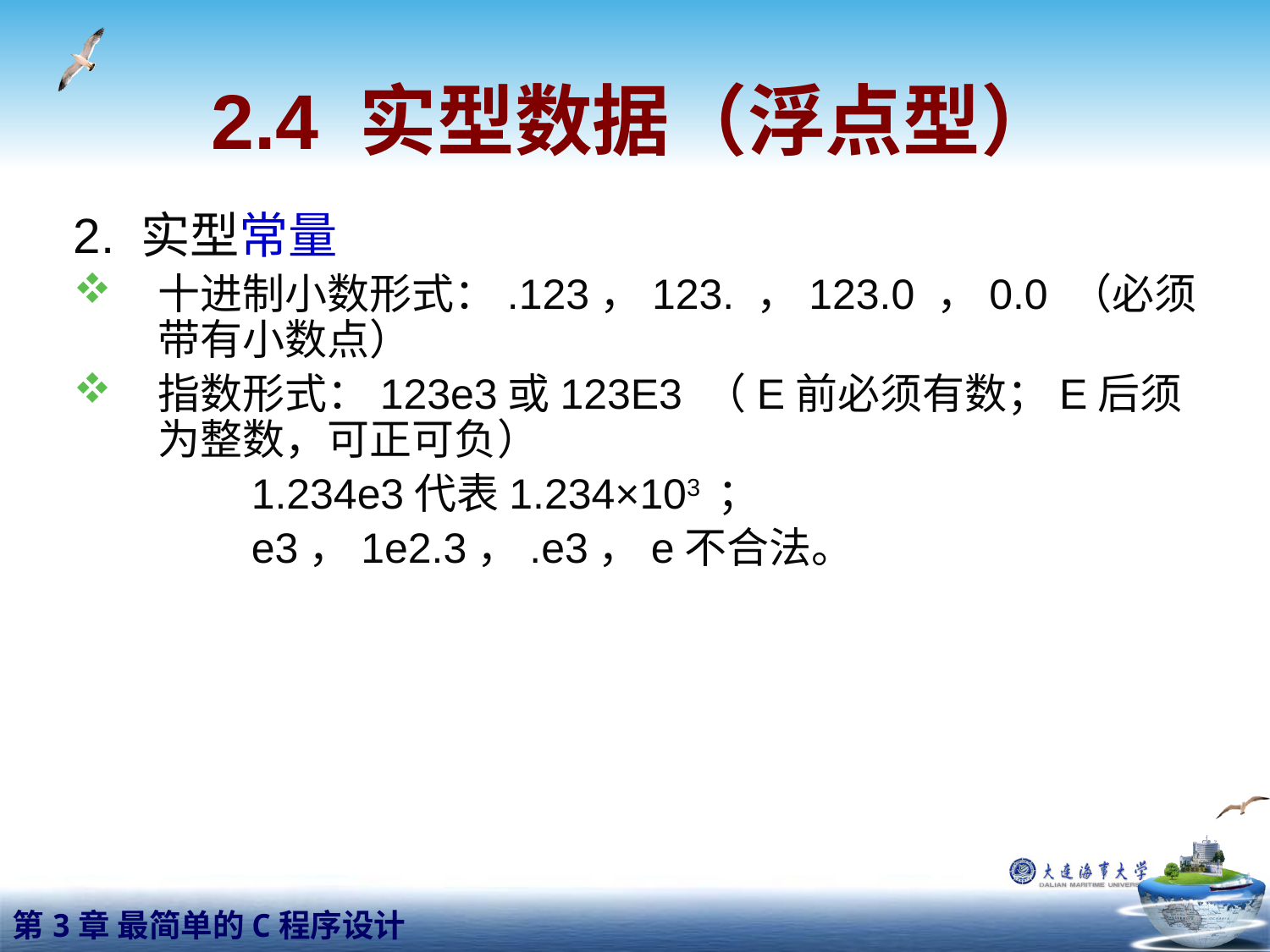

# 2.4 实型数据（浮点型）
2. 实型常量
十进制小数形式：.123，123. ，123.0 ，0.0 （必须带有小数点）
指数形式：123e3或123E3 （E前必须有数；E后须为整数，可正可负）
               1.234e3代表1.234×103 ；
               e3，1e2.3，.e3，e不合法。